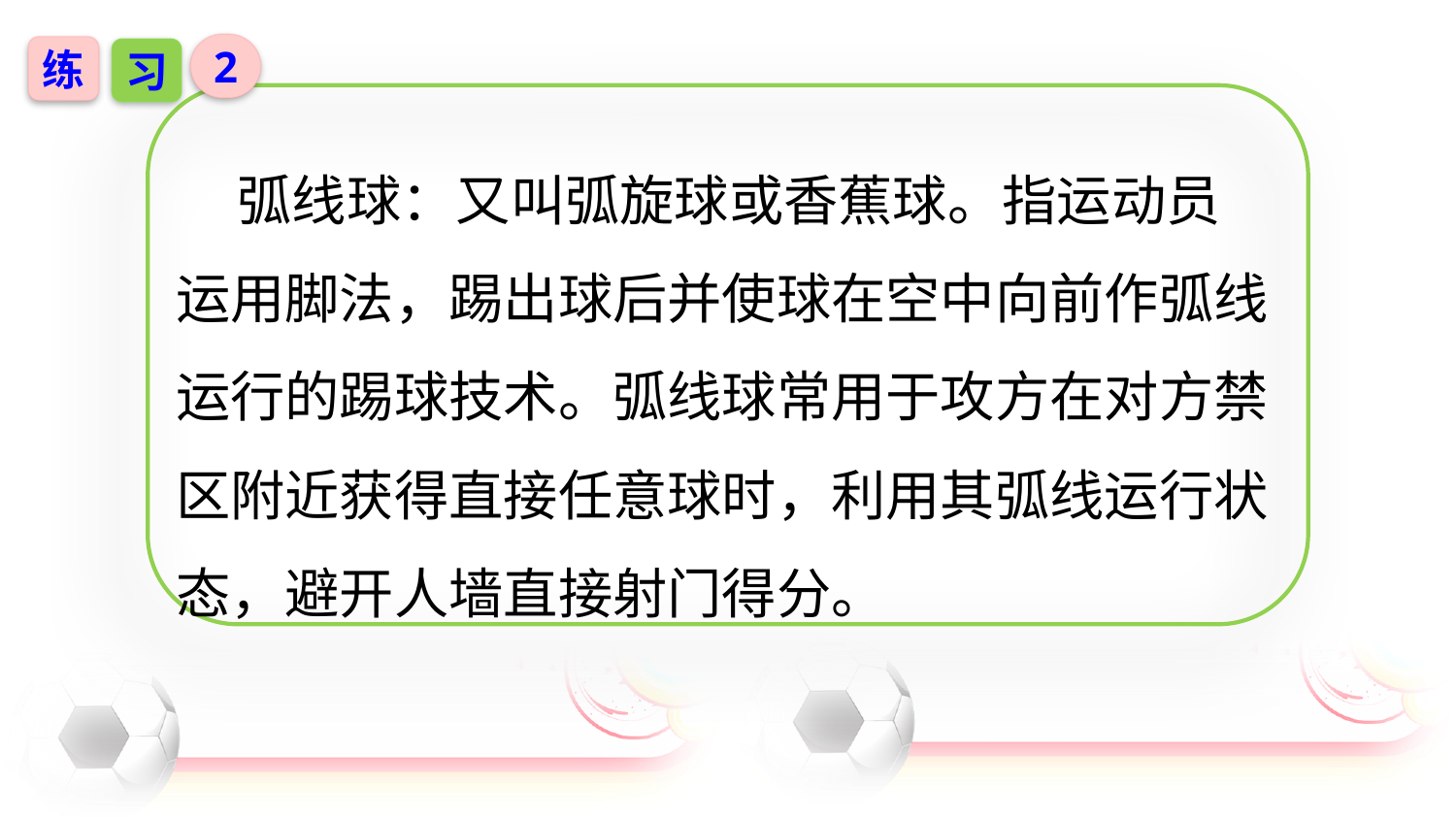

2
练
习

    弧线球：又叫弧旋球或香蕉球。指运动员运用脚法，踢出球后并使球在空中向前作弧线运行的踢球技术。弧线球常用于攻方在对方禁区附近获得直接任意球时，利用其弧线运行状态，避开人墙直接射门得分。